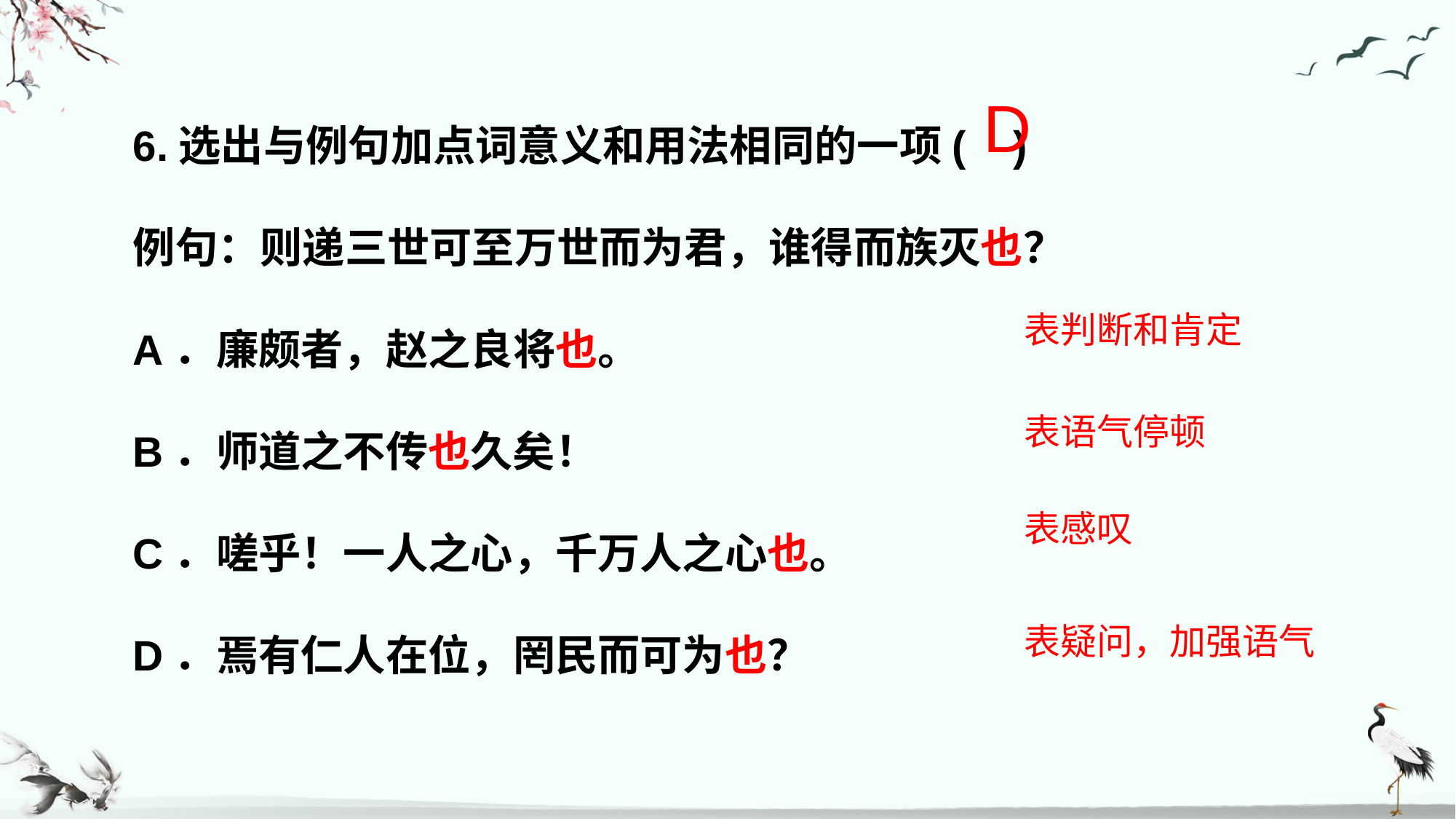

6.选出与例句加点词意义和用法相同的一项(    )
例句：则递三世可至万世而为君，谁得而族灭也？
A．廉颇者，赵之良将也。
B．师道之不传也久矣！
C．嗟乎！一人之心，千万人之心也。
D．焉有仁人在位，罔民而可为也？
D
表判断和肯定
表语气停顿
表感叹
表疑问，加强语气